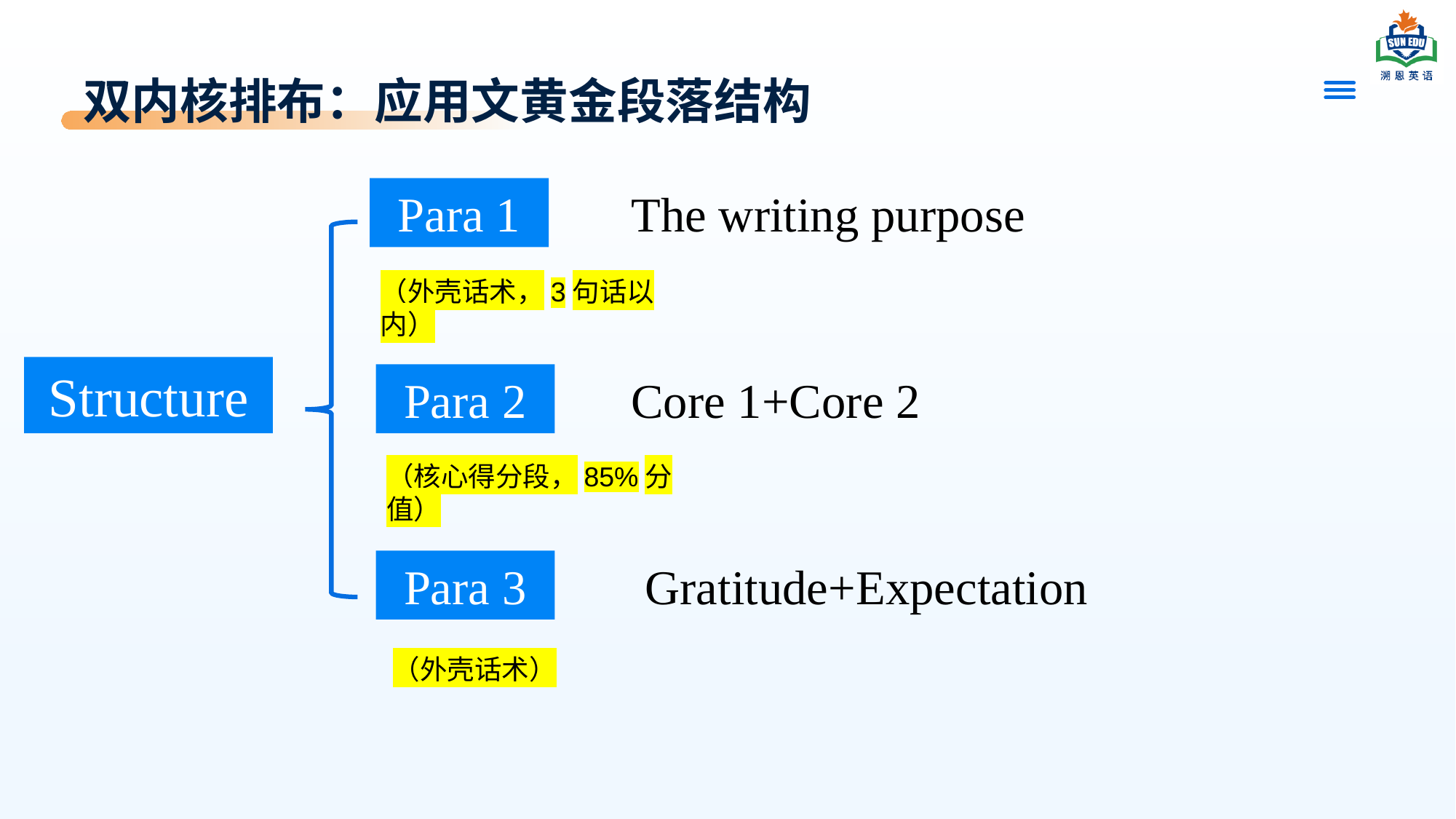

# 双内核排布：应用文黄金段落结构
Para 1
The writing purpose

（外壳话术，3句话以内）
Structure
Para 2
Core 1+Core 2
（核心得分段，85%分值）
Para 3
Gratitude+Expectation
（外壳话术）